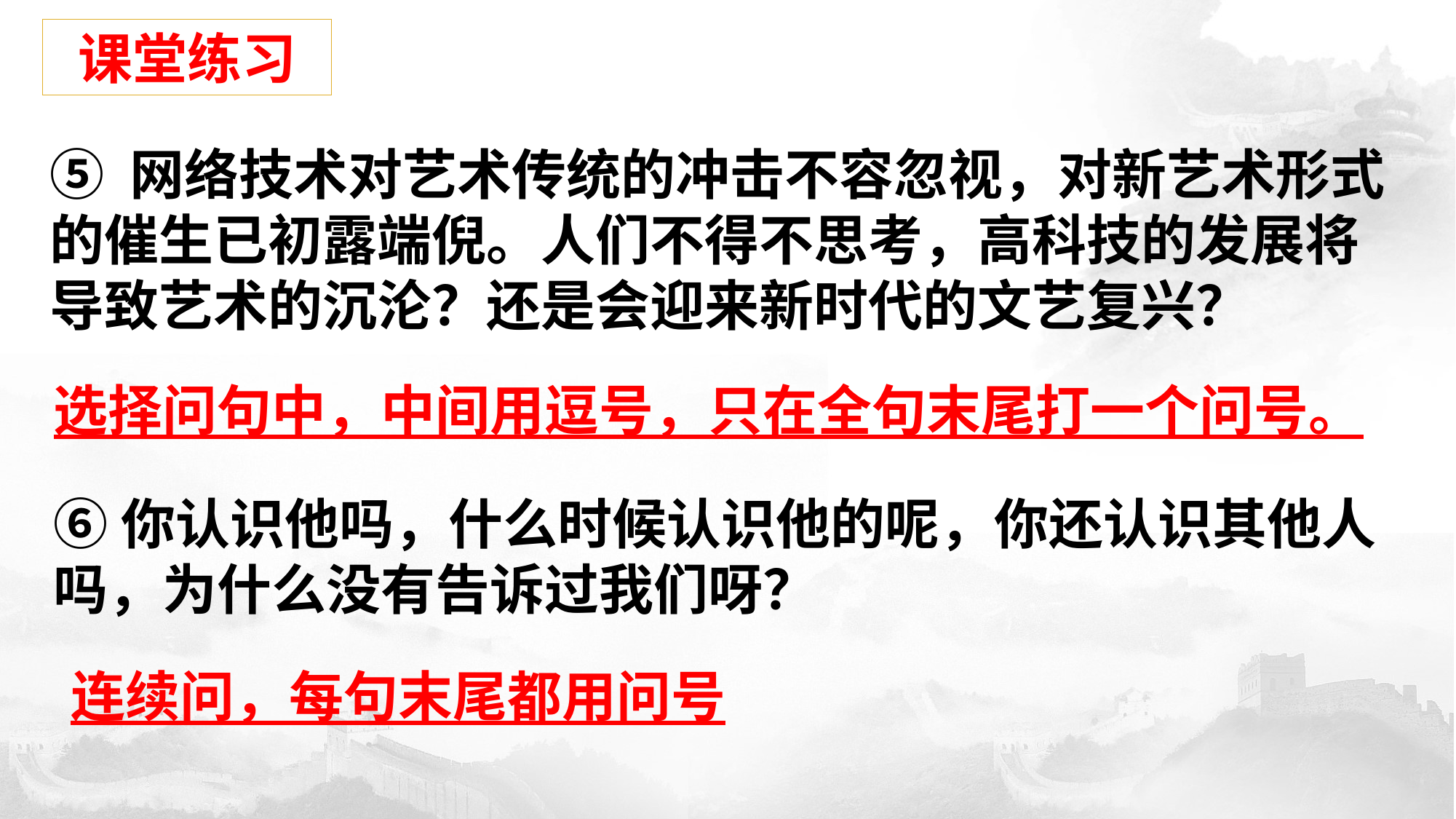

课堂练习
⑤ 网络技术对艺术传统的冲击不容忽视，对新艺术形式的催生已初露端倪。人们不得不思考，高科技的发展将导致艺术的沉沦？还是会迎来新时代的文艺复兴？
选择问句中，中间用逗号，只在全句末尾打一个问号。
⑥你认识他吗，什么时候认识他的呢，你还认识其他人吗，为什么没有告诉过我们呀？
连续问，每句末尾都用问号